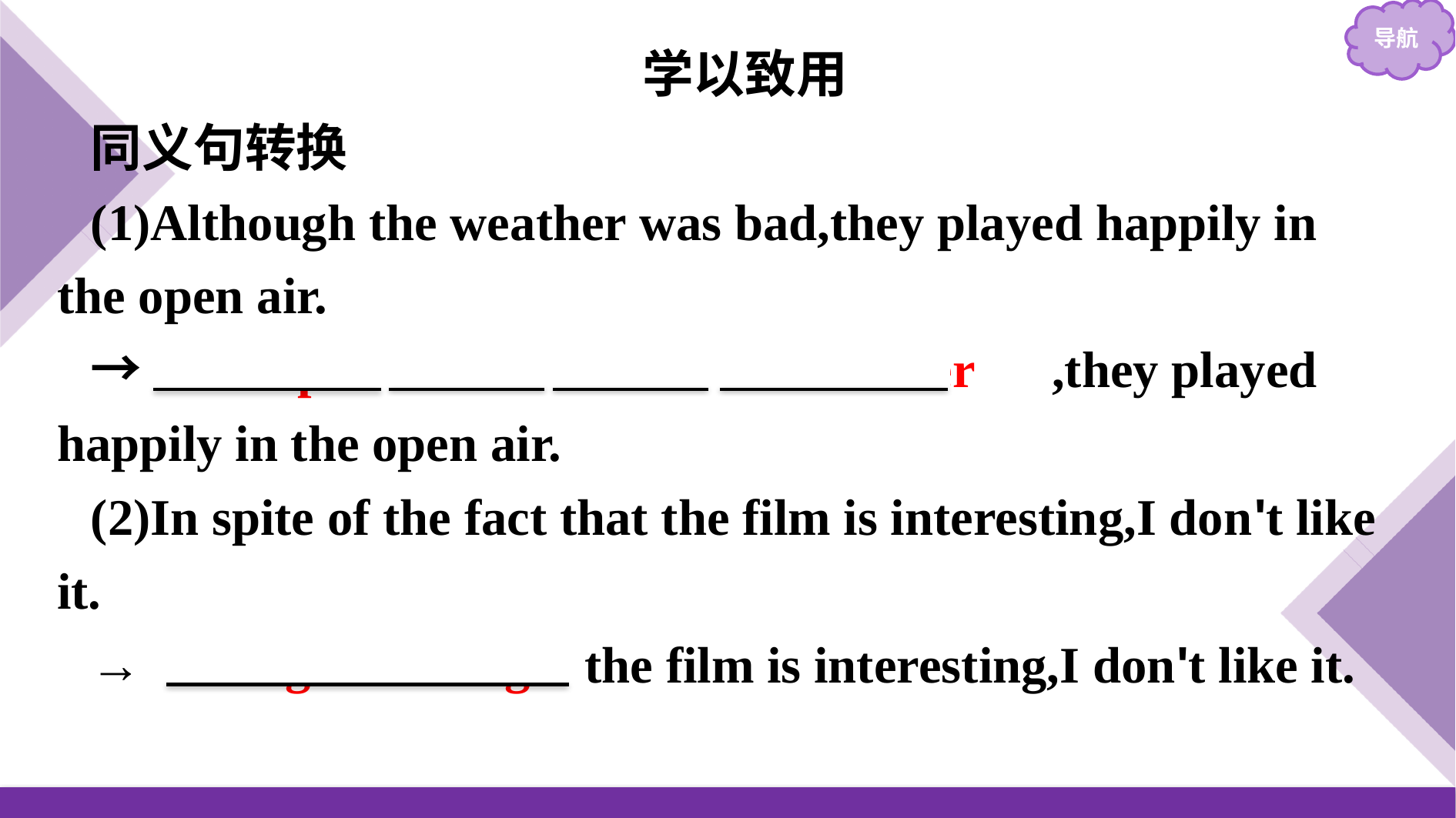

学以致用
同义句转换
(1)Although the weather was bad,they played happily in the open air.
→　Despite　 the　 bad　 weather　,they played happily in the open air.
(2)In spite of the fact that the film is interesting,I don't like it.
→  Though/Although  the film is interesting,I don't like it.